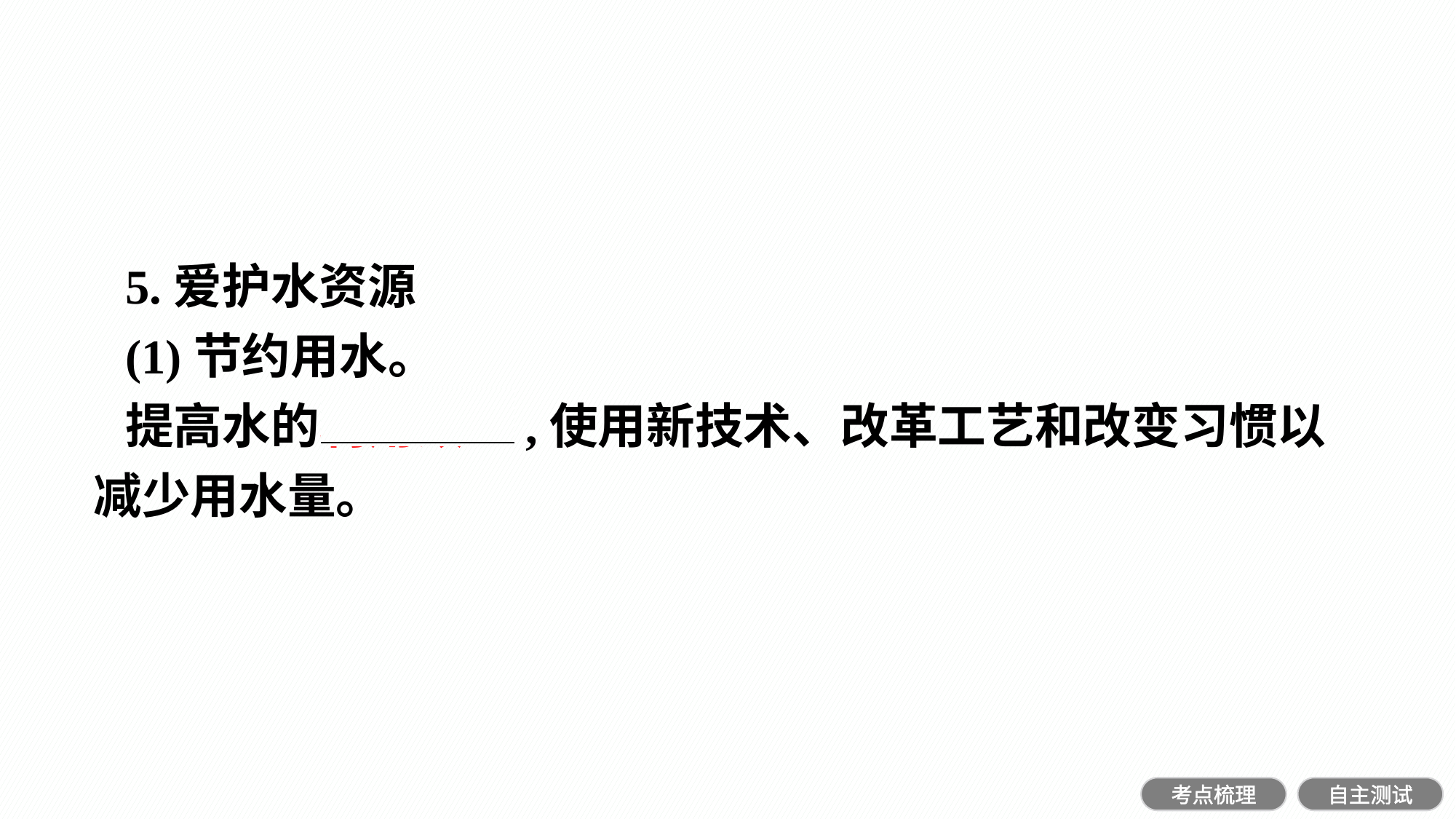

5.爱护水资源
(1)节约用水。
提高水的利用效益,使用新技术、改革工艺和改变习惯以减少用水量。